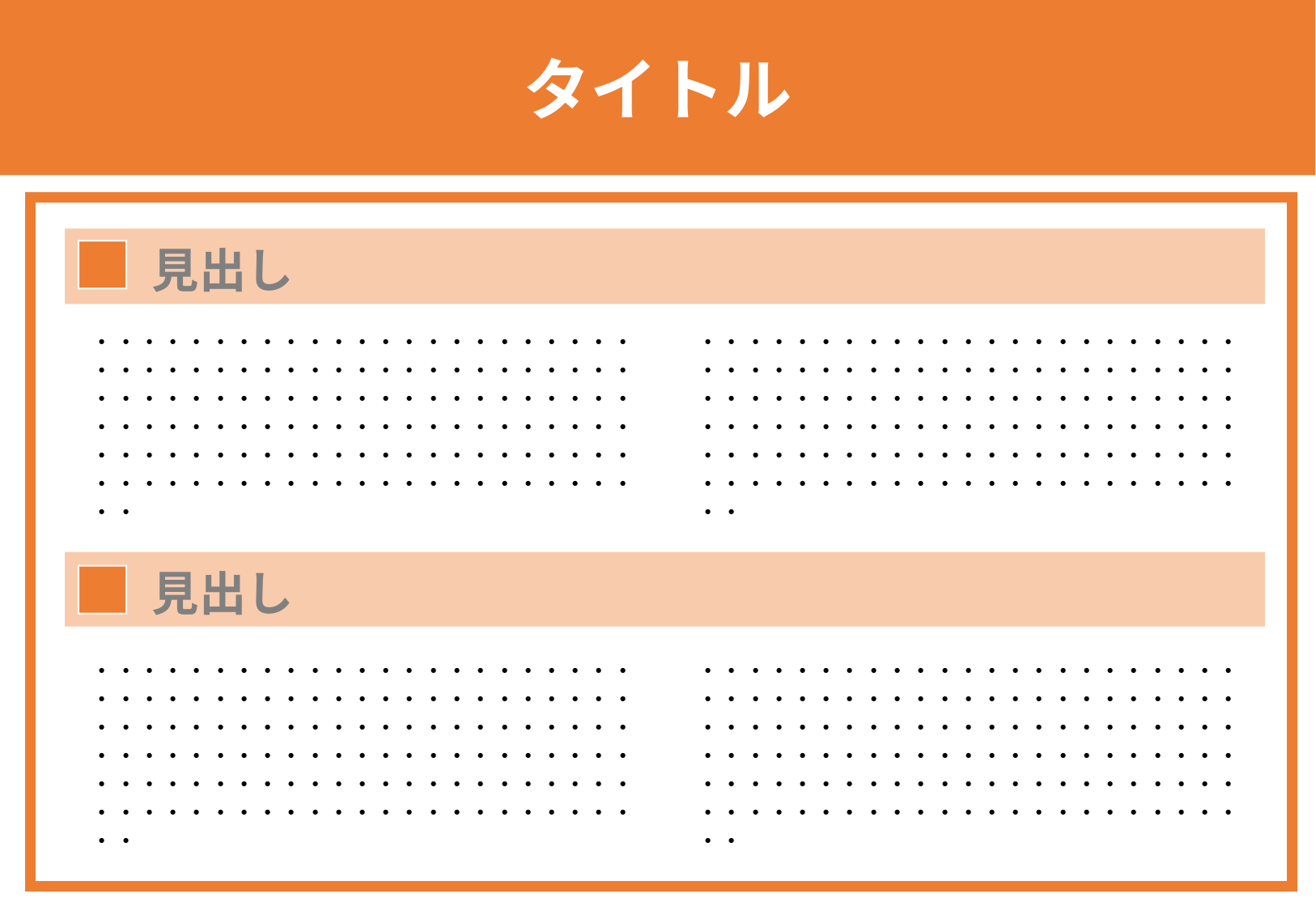

タイトル
見出し
・・・・・・・・・・・・・・・・・・・・・・・・・・・・・・・・・・・・・・・・・・・・・・・・・・・・・・・・・・・・・・・・・・・・・・・・・・・・・・・・・・・・・・・・・・・・・・・・・・・・・・・・・・・・・・・・・・・・・・・・・・・・・・・・・・・・・・・・・・・・
・・・・・・・・・・・・・・・・・・・・・・・・・・・・・・・・・・・・・・・・・・・・・・・・・・・・・・・・・・・・・・・・・・・・・・・・・・・・・・・・・・・・・・・・・・・・・・・・・・・・・・・・・・・・・・・・・・・・・・・・・・・・・・・・・・・・・・・・・・・・
見出し
・・・・・・・・・・・・・・・・・・・・・・・・・・・・・・・・・・・・・・・・・・・・・・・・・・・・・・・・・・・・・・・・・・・・・・・・・・・・・・・・・・・・・・・・・・・・・・・・・・・・・・・・・・・・・・・・・・・・・・・・・・・・・・・・・・・・・・・・・・・・
・・・・・・・・・・・・・・・・・・・・・・・・・・・・・・・・・・・・・・・・・・・・・・・・・・・・・・・・・・・・・・・・・・・・・・・・・・・・・・・・・・・・・・・・・・・・・・・・・・・・・・・・・・・・・・・・・・・・・・・・・・・・・・・・・・・・・・・・・・・・